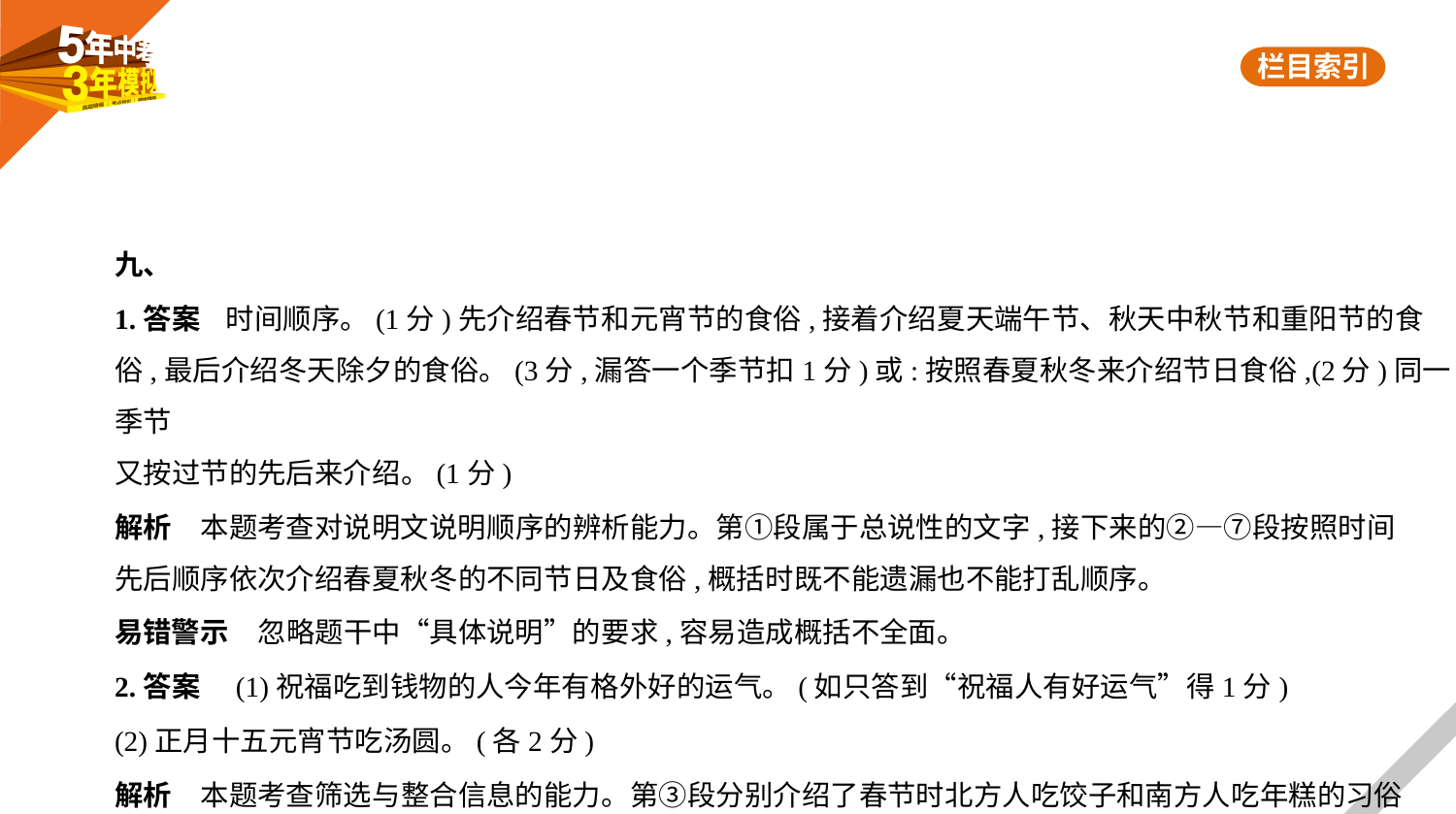

九、
1.答案    时间顺序。(1分)先介绍春节和元宵节的食俗,接着介绍夏天端午节、秋天中秋节和重阳节的食
俗,最后介绍冬天除夕的食俗。(3分,漏答一个季节扣1分)或:按照春夏秋冬来介绍节日食俗,(2分)同一季节
又按过节的先后来介绍。(1分)
解析　本题考查对说明文说明顺序的辨析能力。第①段属于总说性的文字,接下来的②—⑦段按照时间
先后顺序依次介绍春夏秋冬的不同节日及食俗,概括时既不能遗漏也不能打乱顺序。
易错警示　忽略题干中“具体说明”的要求,容易造成概括不全面。
2.答案　(1)祝福吃到钱物的人今年有格外好的运气。(如只答到“祝福人有好运气”得1分)
(2)正月十五元宵节吃汤圆。(各2分)
解析　本题考查筛选与整合信息的能力。第③段分别介绍了春节时北方人吃饺子和南方人吃年糕的习俗